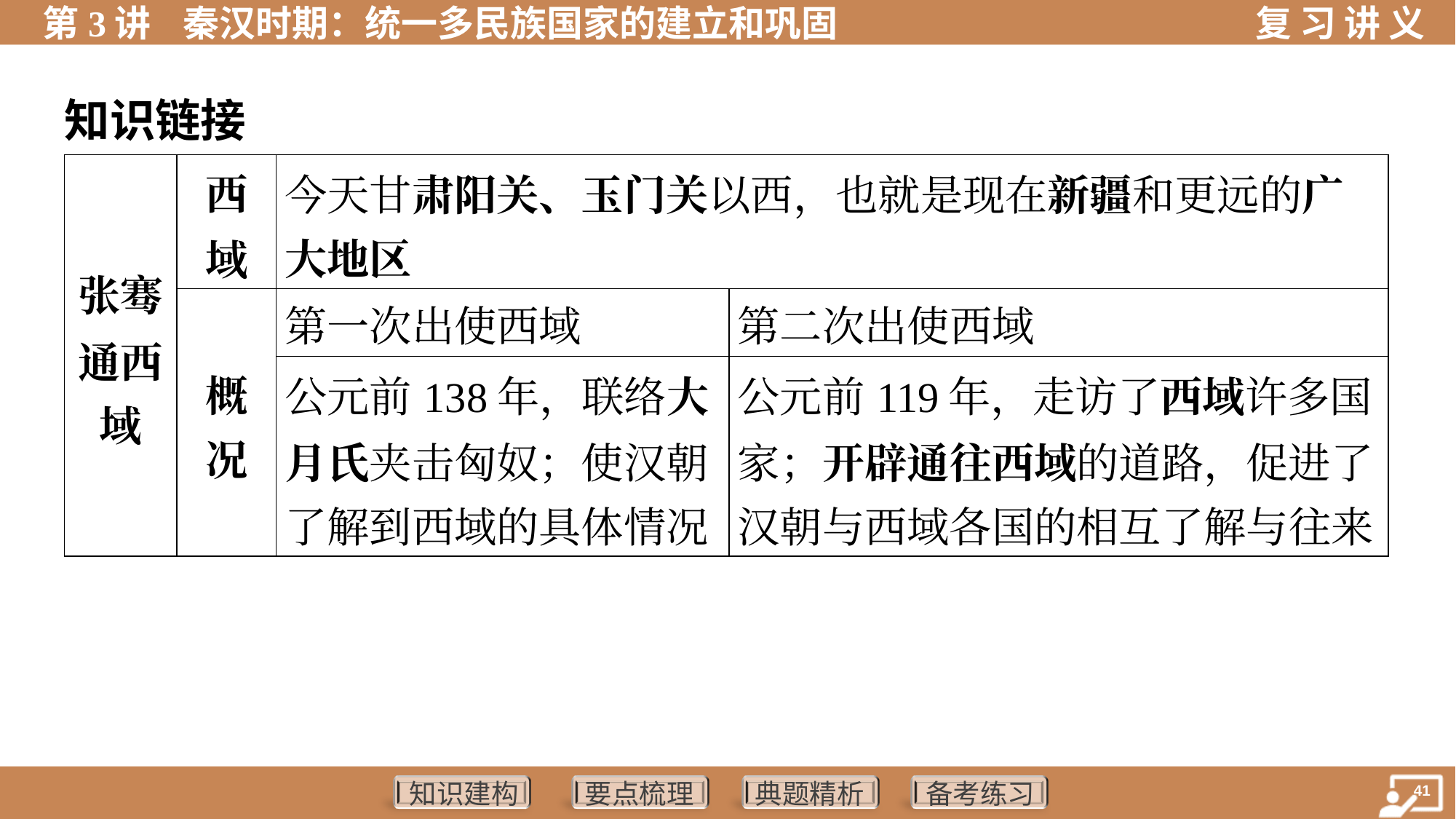

知识链接
| 张骞 通西 域 | 西 域 | 今天甘肃阳关、玉门关以西，也就是现在新疆和更远的广 大地区 |  |
| --- | --- | --- | --- |
|  | 概 况 | 第一次出使西域 | 第二次出使西域 |
|  |  | 公元前138年，联络大 月氏夹击匈奴；使汉朝 了解到西域的具体情况 | 公元前119年，走访了西域许多国 家；开辟通往西域的道路，促进了 汉朝与西域各国的相互了解与往来 |